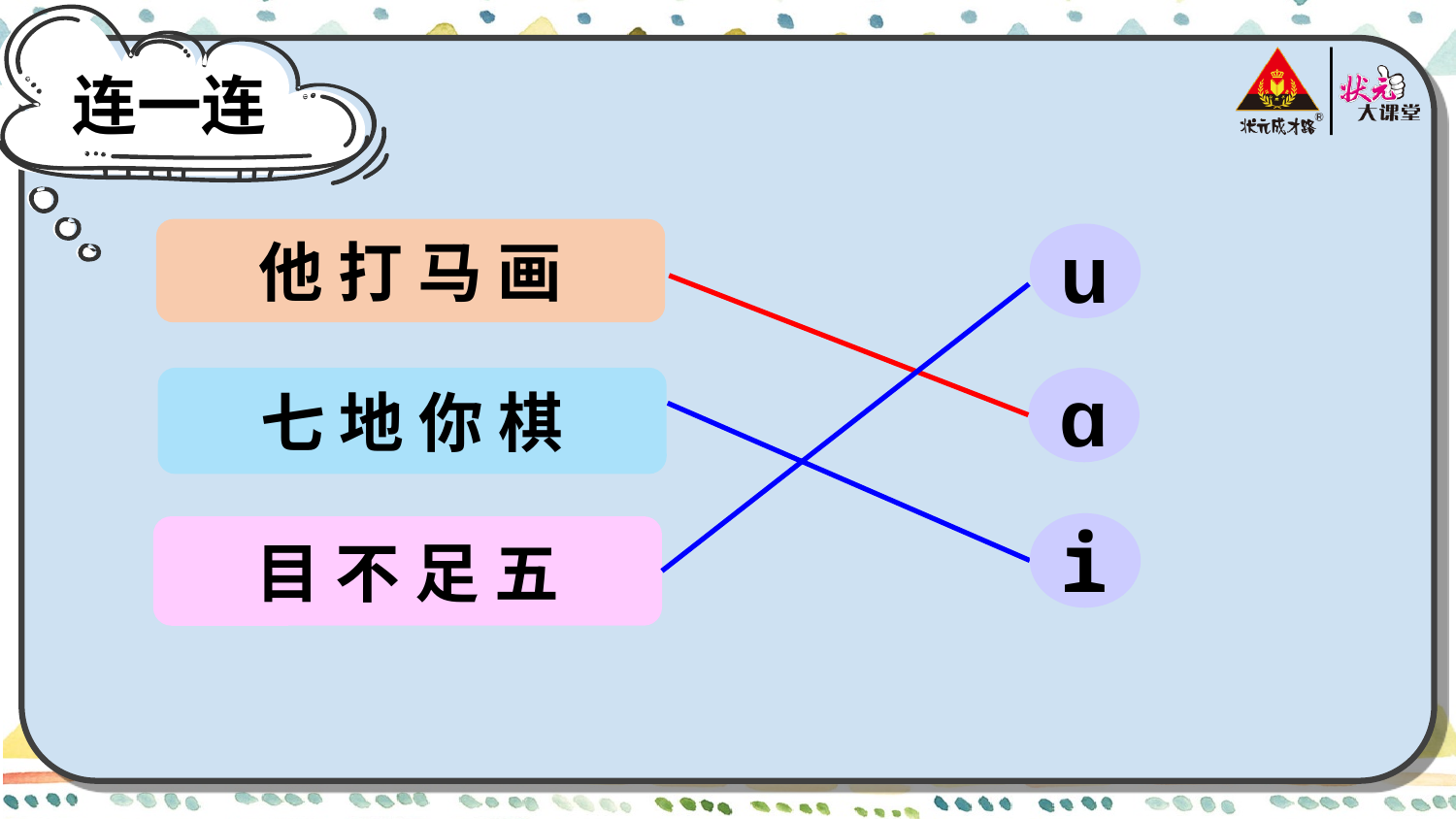

连一连
他 打 马 画
u
七 地 你 棋
ɑ
i
目 不 足 五